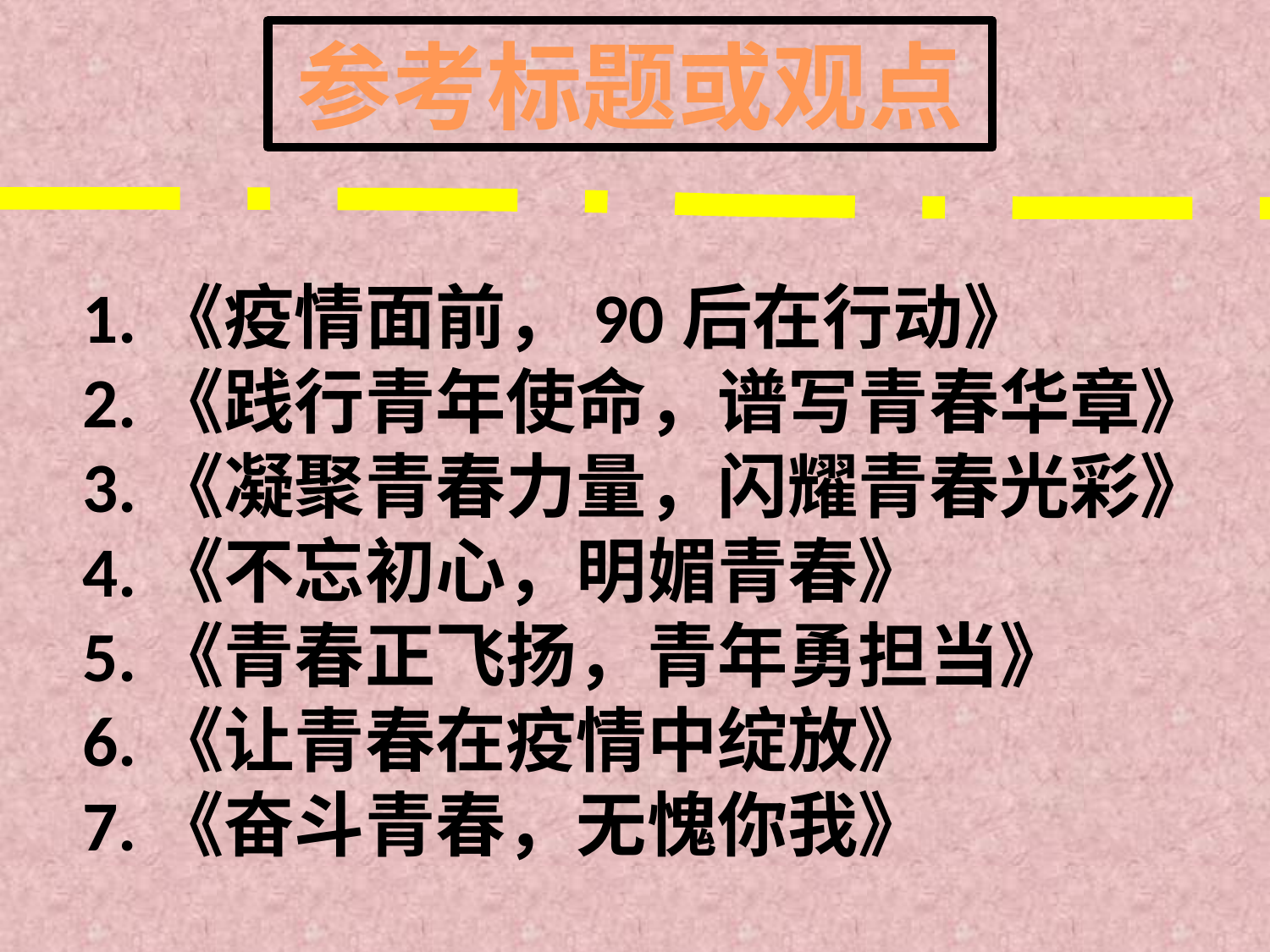

参考标题或观点
1.《疫情面前，90后在行动》
2.《践行青年使命，谱写青春华章》
3.《凝聚青春力量，闪耀青春光彩》
4.《不忘初心，明媚青春》
5.《青春正飞扬，青年勇担当》
6.《让青春在疫情中绽放》
7.《奋斗青春，无愧你我》